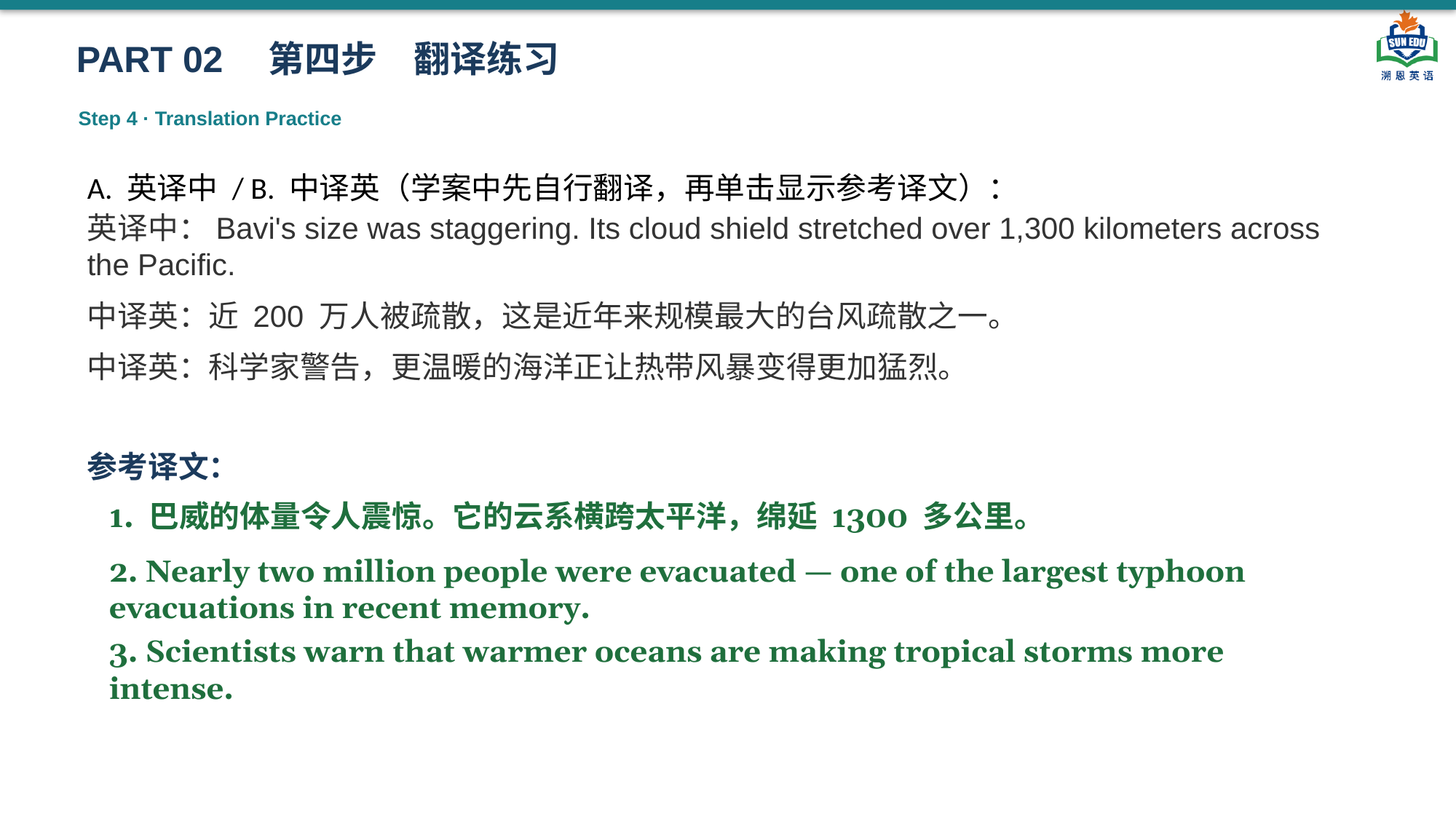

PART 02　第四步　翻译练习
Step 4 · Translation Practice
A. 英译中 / B. 中译英（学案中先自行翻译，再单击显示参考译文）：
英译中：Bavi's size was staggering. Its cloud shield stretched over 1,300 kilometers across the Pacific.
中译英：近 200 万人被疏散，这是近年来规模最大的台风疏散之一。
中译英：科学家警告，更温暖的海洋正让热带风暴变得更加猛烈。
参考译文：
1. 巴威的体量令人震惊。它的云系横跨太平洋，绵延 1300 多公里。
2. Nearly two million people were evacuated — one of the largest typhoon evacuations in recent memory.
3. Scientists warn that warmer oceans are making tropical storms more intense.